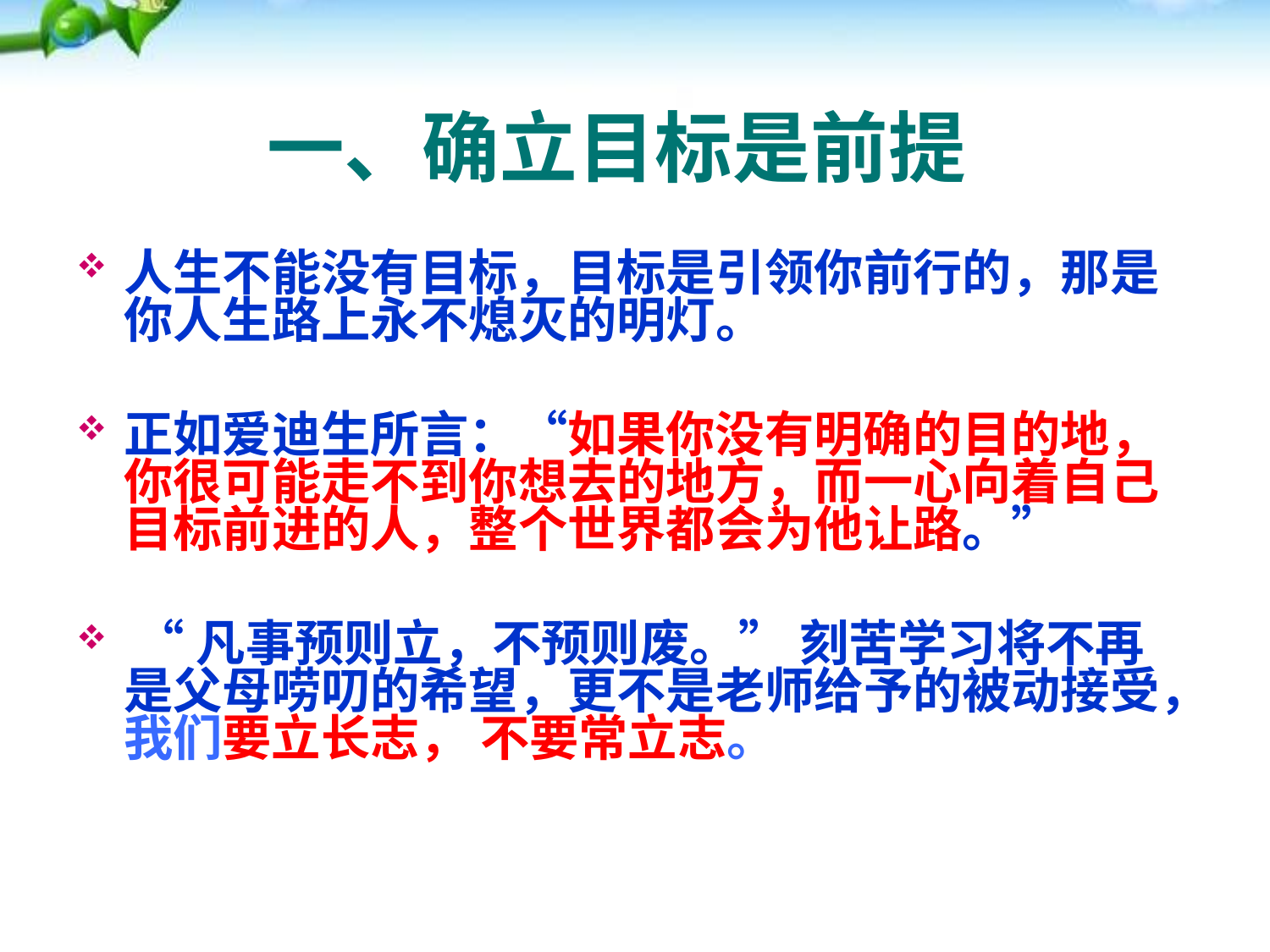

# 一、确立目标是前提
人生不能没有目标，目标是引领你前行的，那是你人生路上永不熄灭的明灯。

正如爱迪生所言：“如果你没有明确的目的地，你很可能走不到你想去的地方，而一心向着自己目标前进的人，整个世界都会为他让路。”

 “凡事预则立，不预则废。” 刻苦学习将不再是父母唠叨的希望，更不是老师给予的被动接受，我们要立长志， 不要常立志。